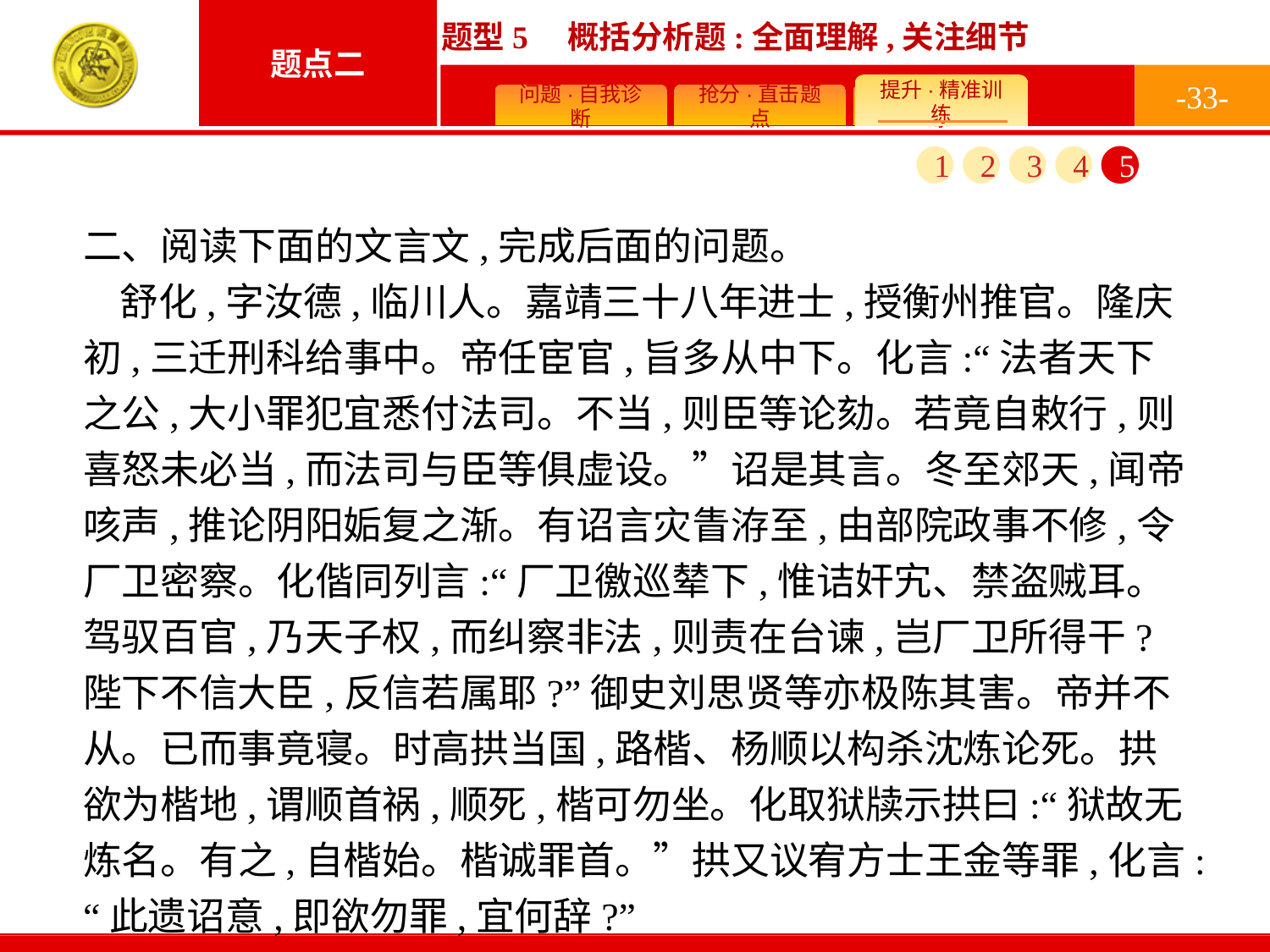

-33-
1
2
3
4
5
二、阅读下面的文言文,完成后面的问题。
舒化,字汝德,临川人。嘉靖三十八年进士,授衡州推官。隆庆初,三迁刑科给事中。帝任宦官,旨多从中下。化言:“法者天下之公,大小罪犯宜悉付法司。不当,则臣等论劾。若竟自敕行,则喜怒未必当,而法司与臣等俱虚设。”诏是其言。冬至郊天,闻帝咳声,推论阴阳姤复之渐。有诏言灾眚洊至,由部院政事不修,令厂卫密察。化偕同列言:“厂卫徼巡辇下,惟诘奸宄、禁盗贼耳。驾驭百官,乃天子权,而纠察非法,则责在台谏,岂厂卫所得干?陛下不信大臣,反信若属耶?”御史刘思贤等亦极陈其害。帝并不从。已而事竟寝。时高拱当国,路楷、杨顺以构杀沈炼论死。拱欲为楷地,谓顺首祸,顺死,楷可勿坐。化取狱牍示拱曰:“狱故无炼名。有之,自楷始。楷诚罪首。”拱又议宥方士王金等罪,化言:“此遗诏意,即欲勿罪,宜何辞?”